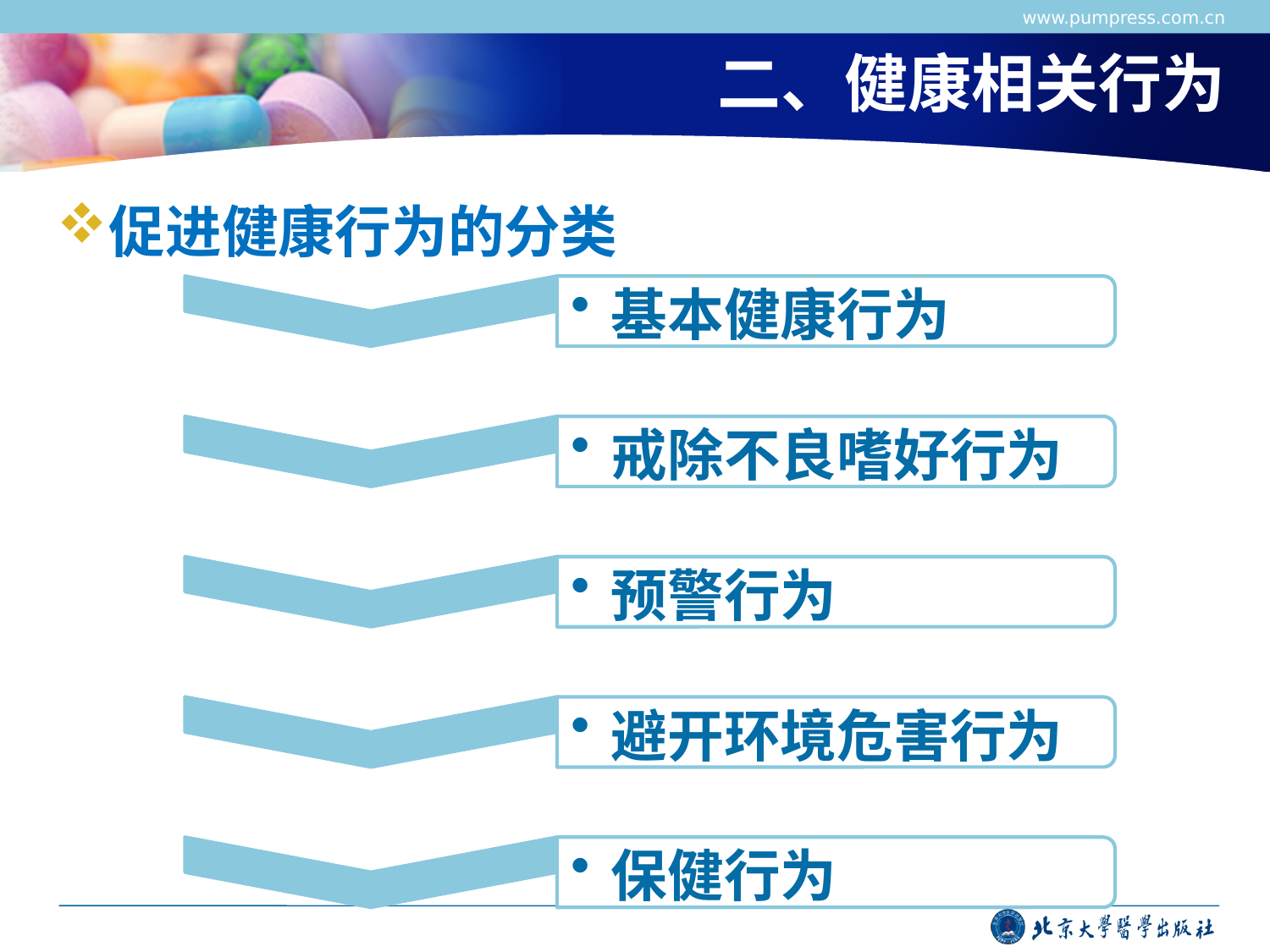

www.pumpress.com.cn
# 二、健康相关行为
促进健康行为的分类
基本健康行为
戒除不良嗜好行为
预警行为
避开环境危害行为
保健行为